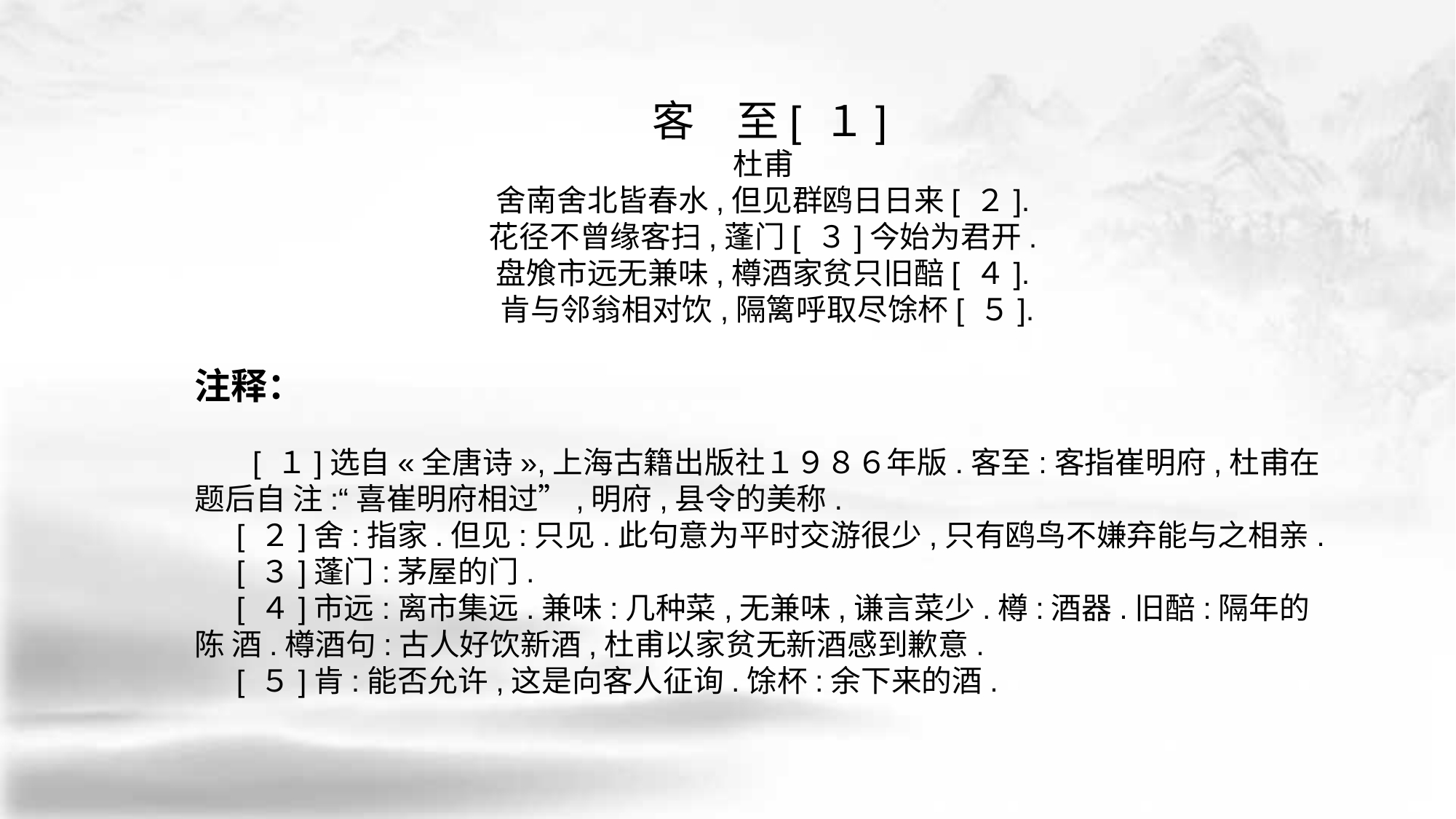

客　至[ １]
杜甫
舍南舍北皆春水,但见群鸥日日来[ ２].
花径不曾缘客扫,蓬门[ ３]今始为君开.
盘飧市远无兼味,樽酒家贫只旧醅[ ４].
肯与邻翁相对饮,隔篱呼取尽馀杯[ ５].

注释：

　   [ １]选自«全唐诗»,上海古籍出版社１９８６年版.客至:客指崔明府,杜甫在题后自 注:“喜崔明府相过”,明府,县令的美称.
     [ ２]舍:指家.但见:只见.此句意为平时交游很少,只有鸥鸟不嫌弃能与之相亲.
     [ ３]蓬门:茅屋的门.
     [ ４]市远:离市集远.兼味:几种菜,无兼味,谦言菜少.樽:酒器.旧醅:隔年的陈 酒.樽酒句:古人好饮新酒,杜甫以家贫无新酒感到歉意.
     [ ５]肯:能否允许,这是向客人征询.馀杯:余下来的酒.